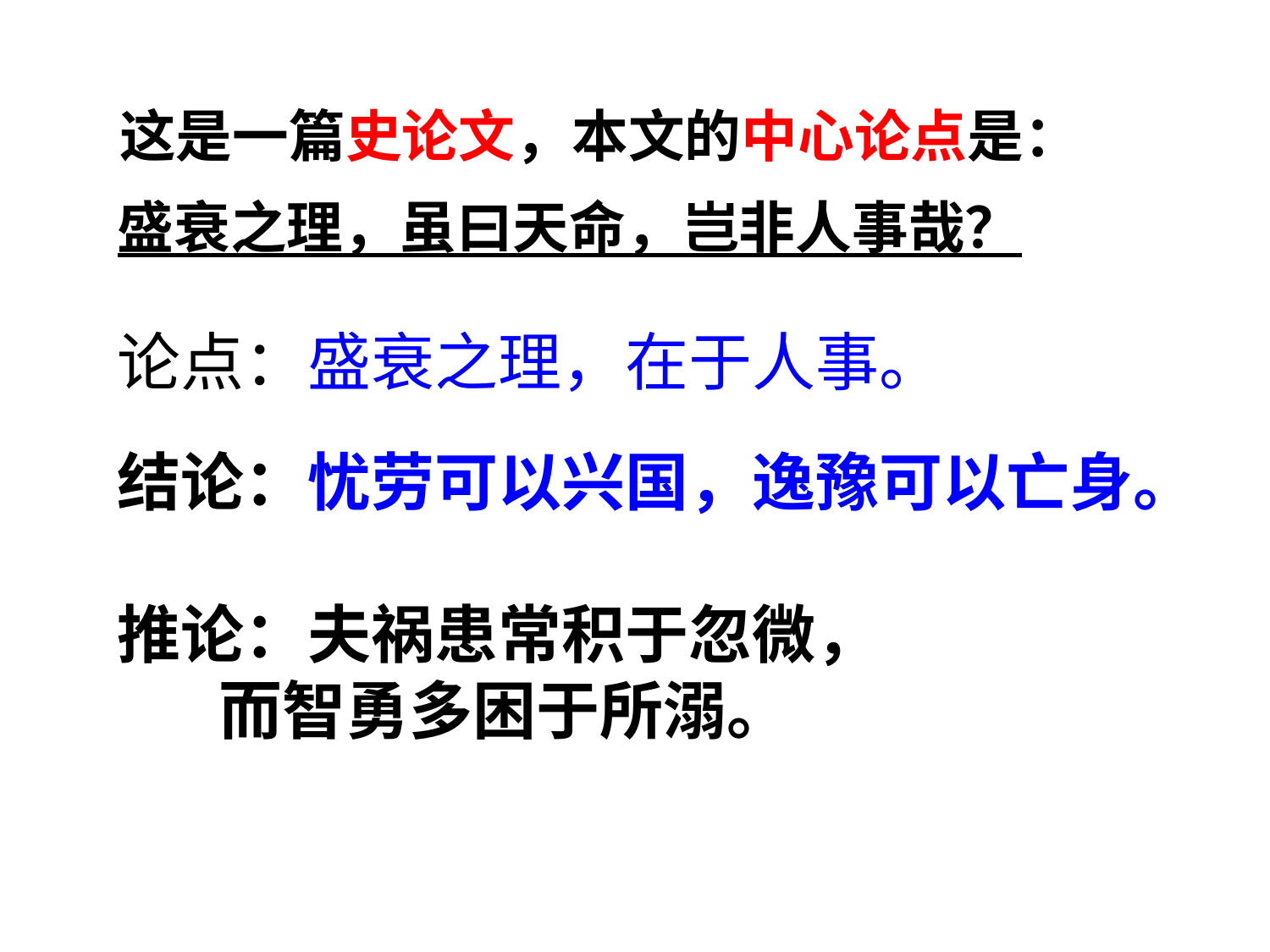

这是一篇史论文，本文的中心论点是：
盛衰之理，虽曰天命，岂非人事哉？
论点：盛衰之理，在于人事。
结论：忧劳可以兴国，逸豫可以亡身。

推论：夫祸患常积于忽微，
      而智勇多困于所溺。